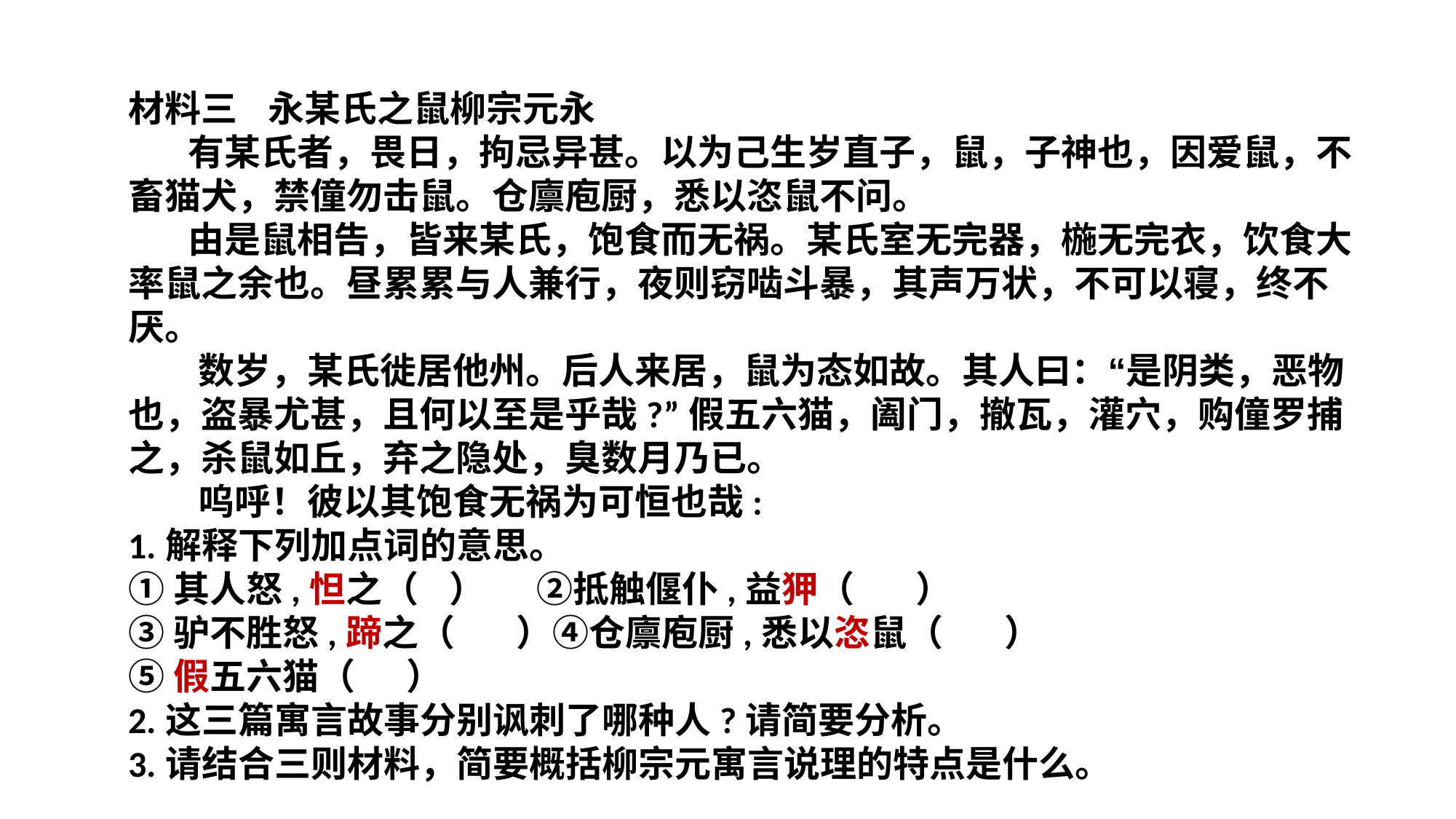

材料三   永某氏之鼠柳宗元永
     有某氏者，畏日，拘忌异甚。以为己生岁直子，鼠，子神也，因爱鼠，不畜猫犬，禁僮勿击鼠。仓廪庖厨，悉以恣鼠不问。
     由是鼠相告，皆来某氏，饱食而无祸。某氏室无完器，椸无完衣，饮食大率鼠之余也。昼累累与人兼行，夜则窃啮斗暴，其声万状，不可以寝，终不厌。
      数岁，某氏徙居他州。后人来居，鼠为态如故。其人曰：“是阴类，恶物也，盗暴尤甚，且何以至是乎哉?”假五六猫，阖门，撤瓦，灌穴，购僮罗捕之，杀鼠如丘，弃之隐处，臭数月乃已。
      呜呼！彼以其饱食无祸为可恒也哉:
1.解释下列加点词的意思。
①其人怒,怛之（   ）     ②抵触偃仆,益狎（      ）
③驴不胜怒,蹄之（      ）④仓廪庖厨,悉以恣鼠（      ）
⑤假五六猫（     ）
2.这三篇寓言故事分别讽刺了哪种人?请简要分析。
3.请结合三则材料，简要概括柳宗元寓言说理的特点是什么。